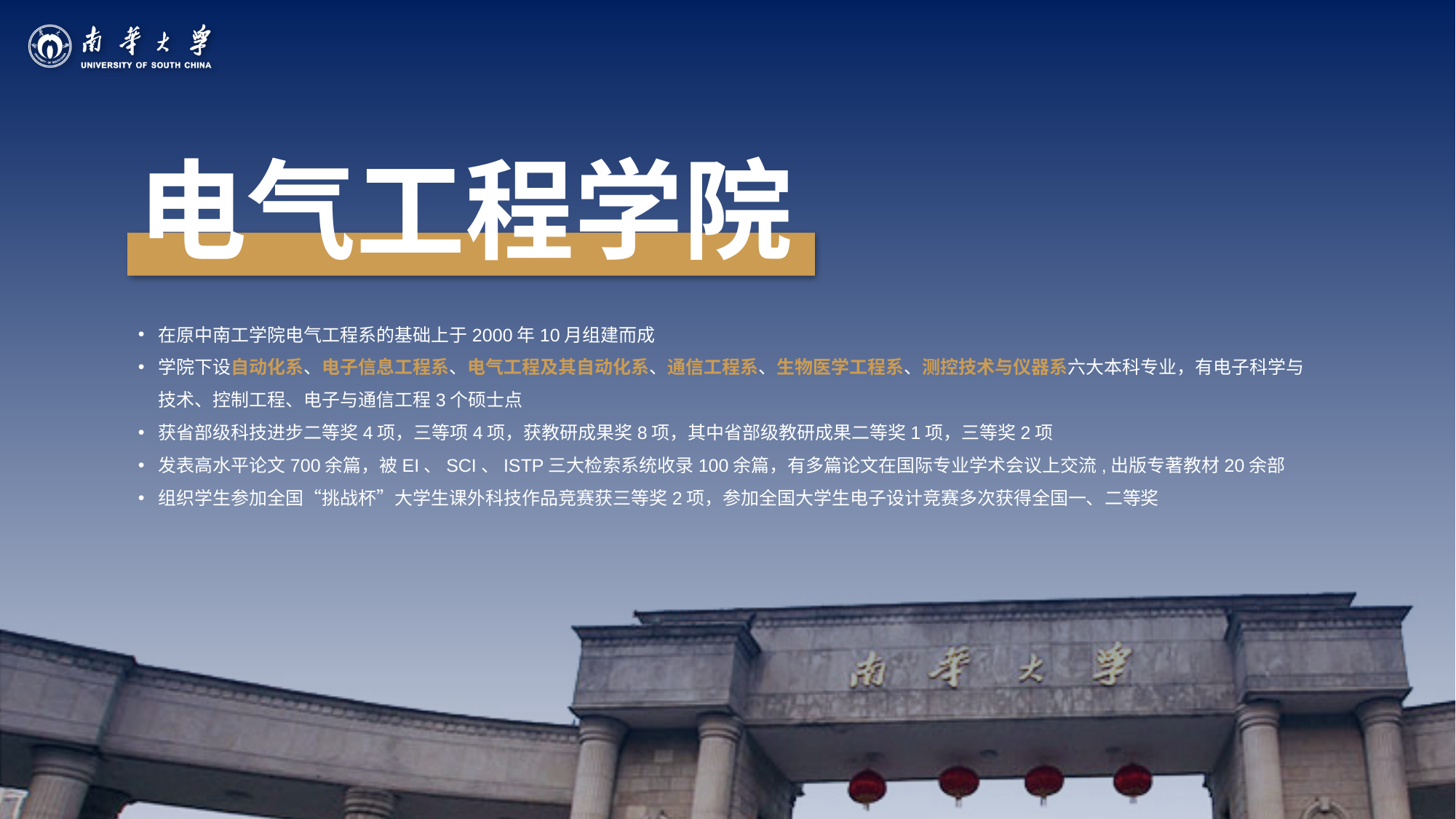

电气工程学院

在原中南工学院电气工程系的基础上于2000年10月组建而成
学院下设自动化系、电子信息工程系、电气工程及其自动化系、通信工程系、生物医学工程系、测控技术与仪器系六大本科专业，有电子科学与技术、控制工程、电子与通信工程3个硕士点
获省部级科技进步二等奖4项，三等项4项，获教研成果奖8项，其中省部级教研成果二等奖1项，三等奖2项
发表高水平论文700余篇，被EI、SCI、ISTP三大检索系统收录100余篇，有多篇论文在国际专业学术会议上交流,出版专著教材20余部
组织学生参加全国“挑战杯”大学生课外科技作品竞赛获三等奖2项，参加全国大学生电子设计竞赛多次获得全国一、二等奖